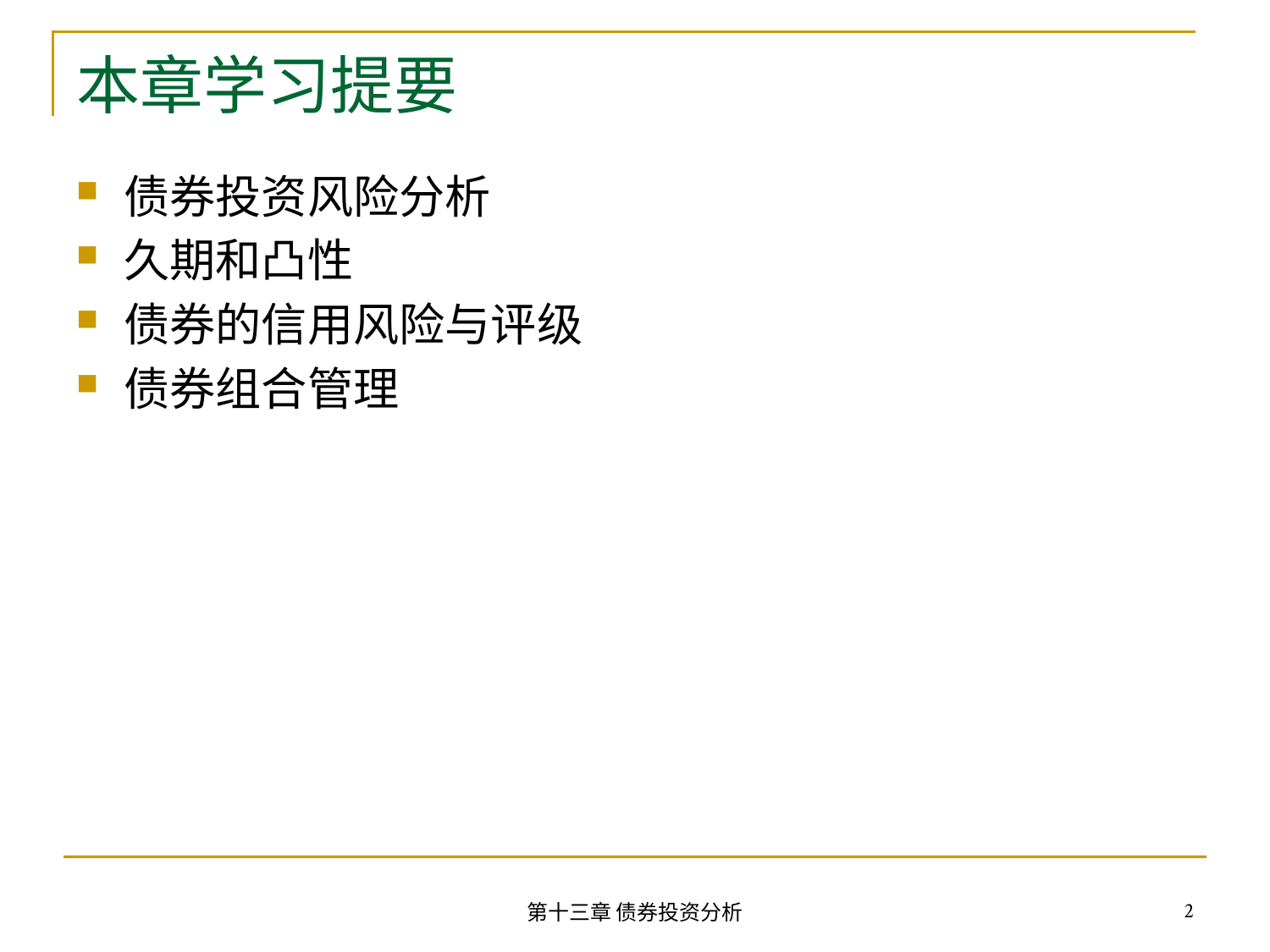

# 本章学习提要
债券投资风险分析
久期和凸性
债券的信用风险与评级
债券组合管理
2
第十三章 债券投资分析